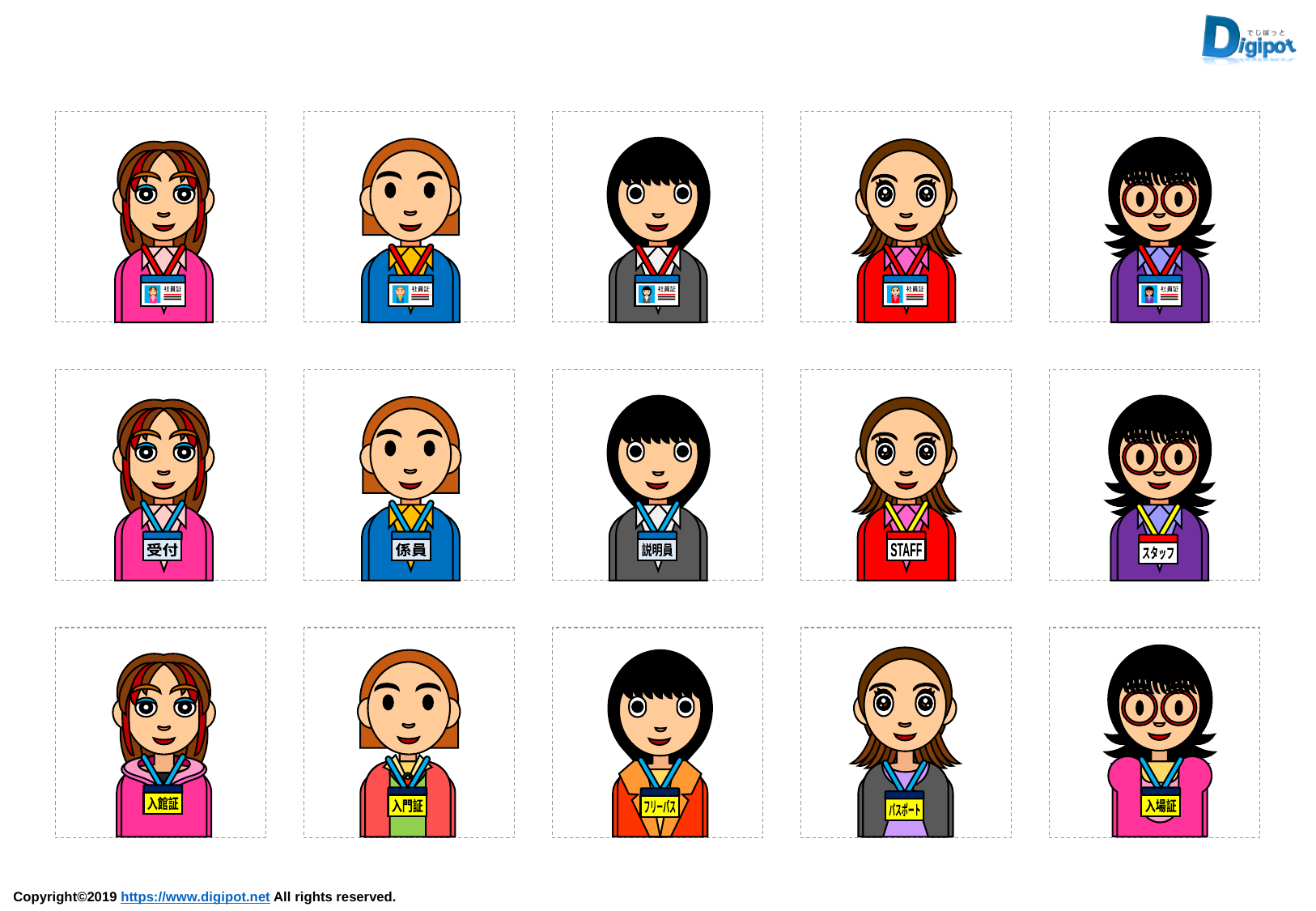

社員証

社員証

社員証

社員証

社員証

説明員

スタッフ

係員

STAFF

受付

入場証

パスポート

入門証

フリーパス

入館証